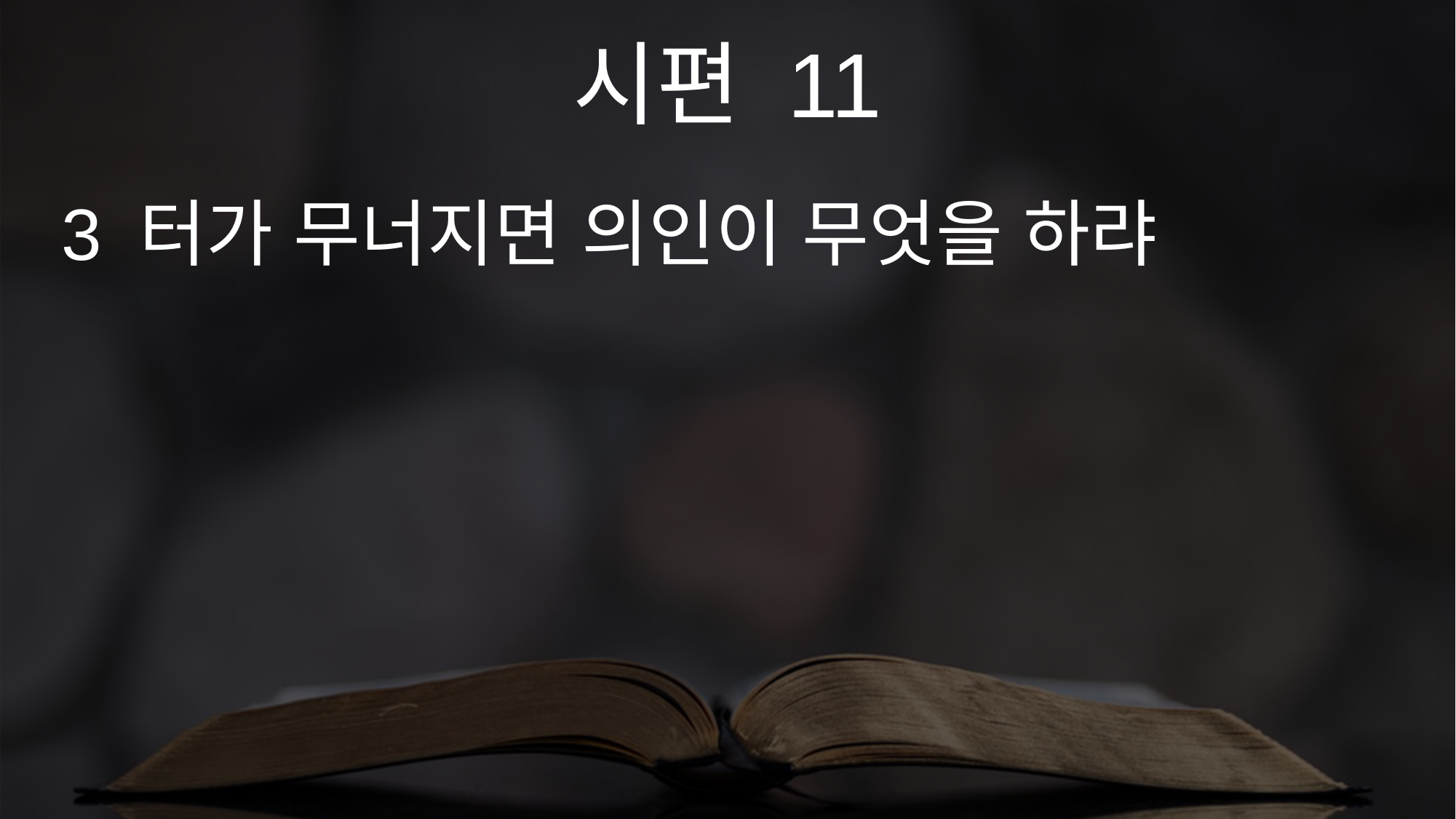

시편 11
3 터가 무너지면 의인이 무엇을 하랴